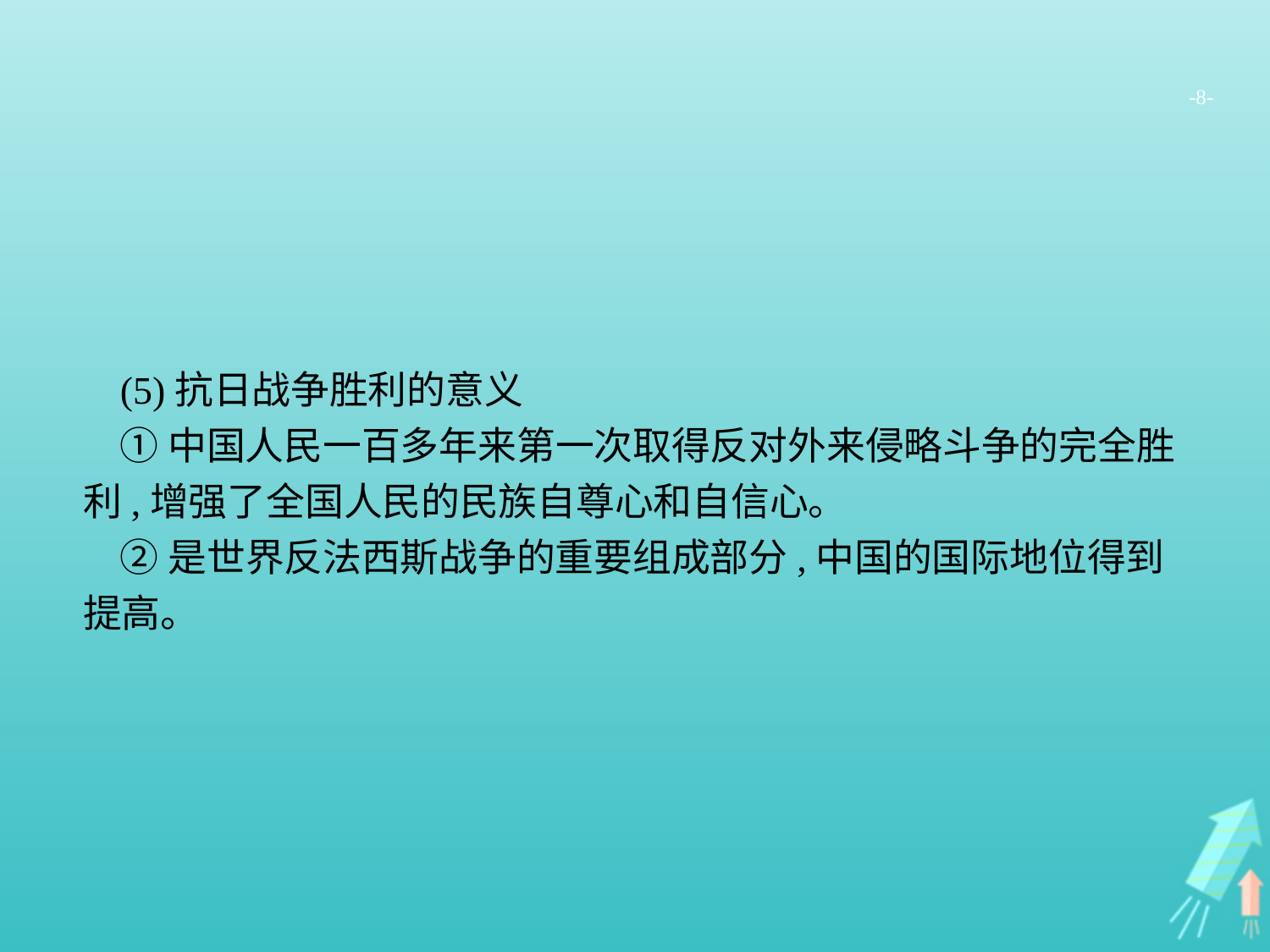

-8-
(5)抗日战争胜利的意义
①中国人民一百多年来第一次取得反对外来侵略斗争的完全胜利,增强了全国人民的民族自尊心和自信心。
②是世界反法西斯战争的重要组成部分,中国的国际地位得到提高。